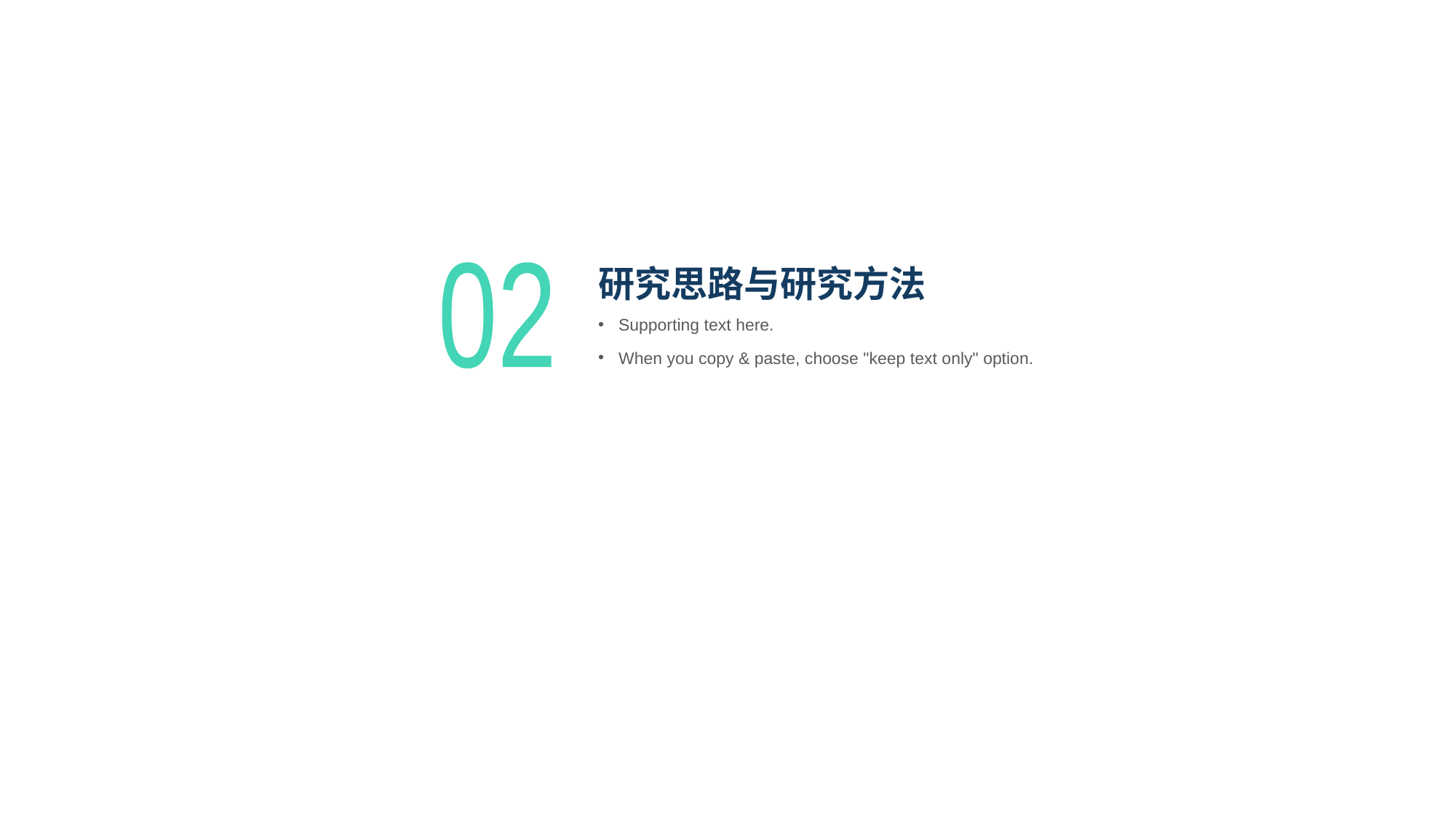

# 研究思路与研究方法
02
Supporting text here.
When you copy & paste, choose "keep text only" option.